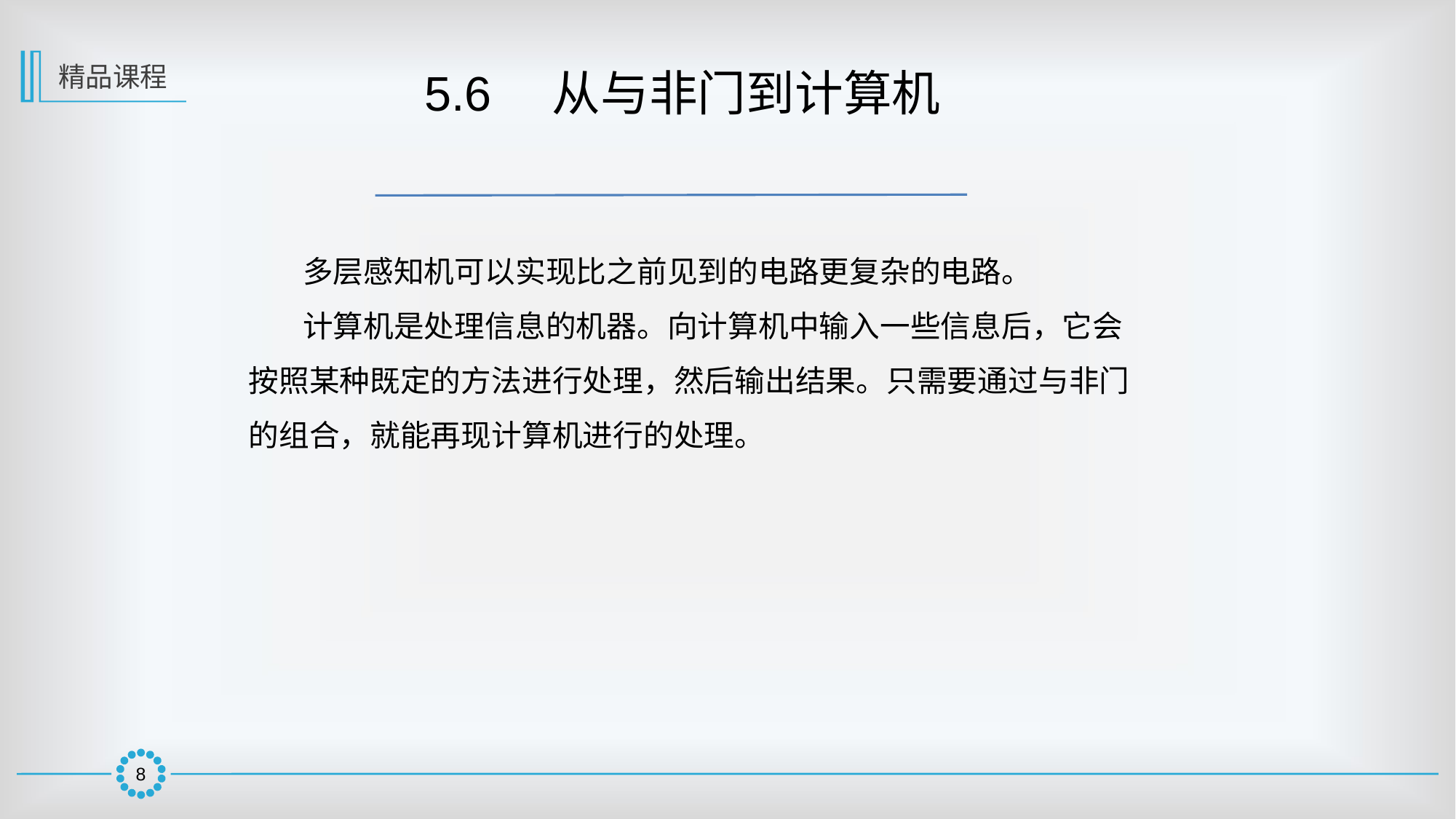

精品课程
 5.6　从与非门到计算机

       多层感知机可以实现比之前见到的电路更复杂的电路。
       计算机是处理信息的机器。向计算机中输入一些信息后，它会按照某种既定的方法进行处理，然后输出结果。只需要通过与非门的组合，就能再现计算机进行的处理。

8